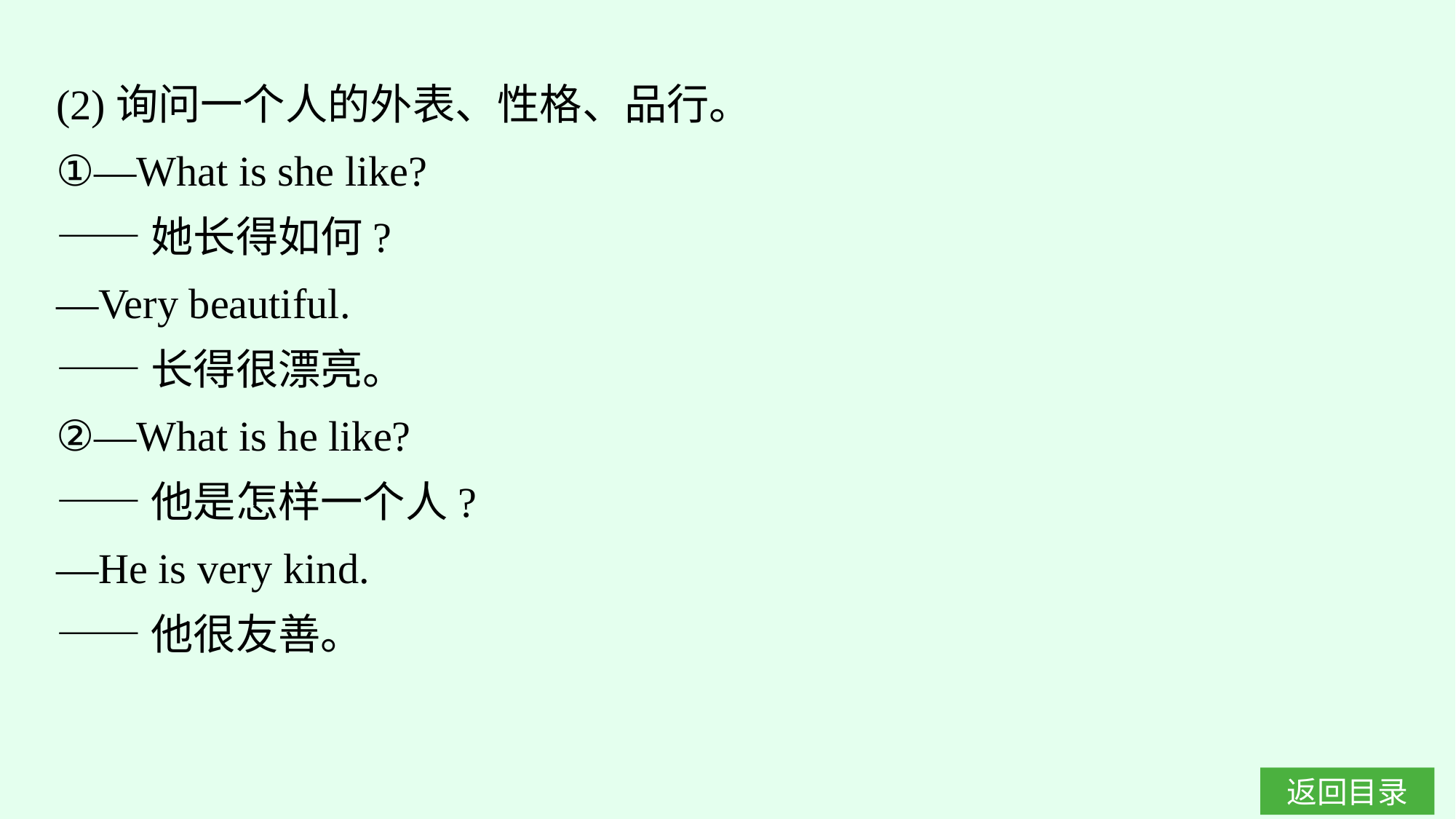

(2)询问一个人的外表、性格、品行。
①—What is she like?
——她长得如何?
—Very beautiful.
——长得很漂亮。
②—What is he like?
——他是怎样一个人?
—He is very kind.
——他很友善。